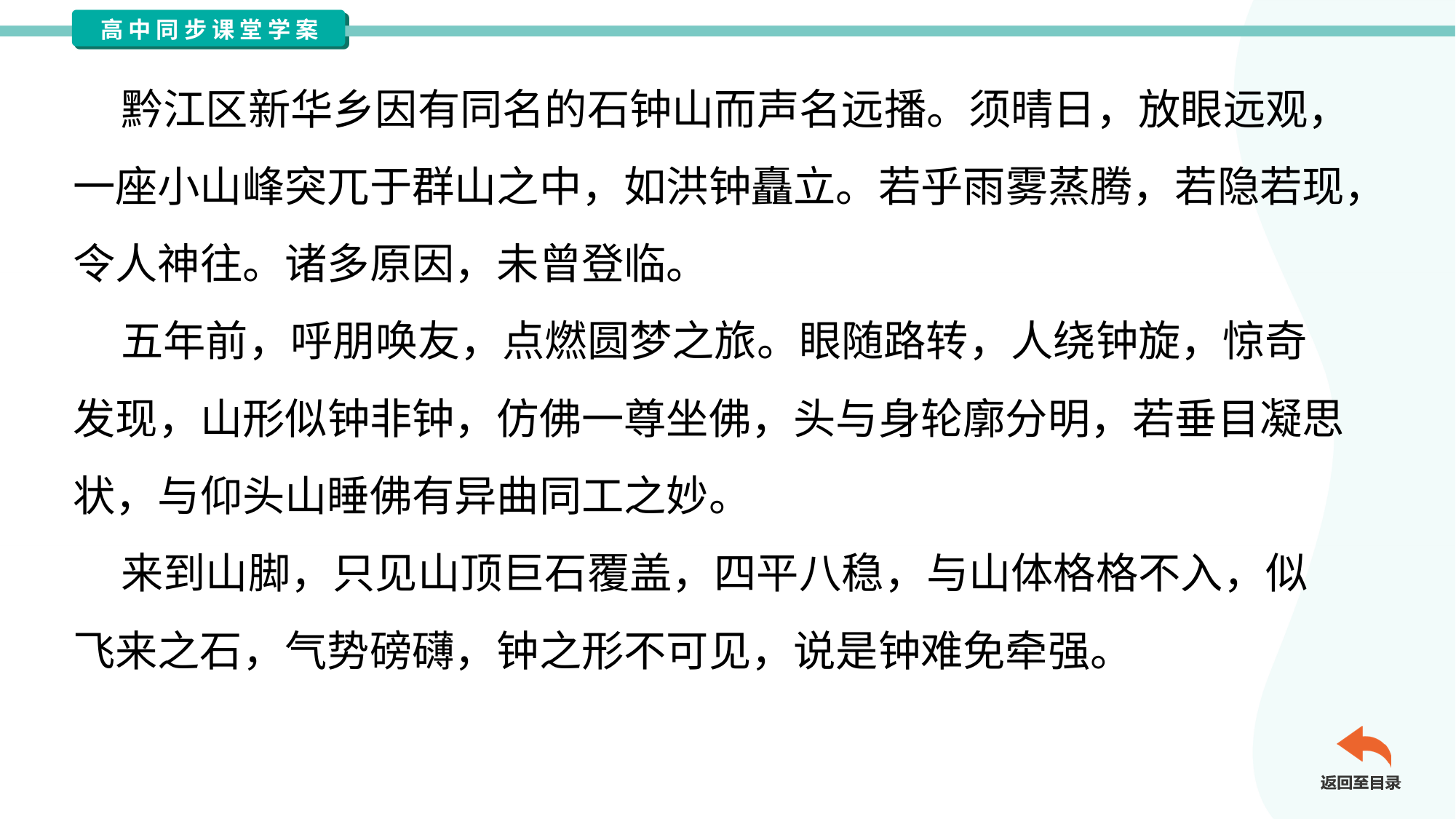

黔江区新华乡因有同名的石钟山而声名远播。须晴日，放眼远观，
一座小山峰突兀于群山之中，如洪钟矗立。若乎雨雾蒸腾，若隐若现，
令人神往。诸多原因，未曾登临。
    五年前，呼朋唤友，点燃圆梦之旅。眼随路转，人绕钟旋，惊奇
发现，山形似钟非钟，仿佛一尊坐佛，头与身轮廓分明，若垂目凝思
状，与仰头山睡佛有异曲同工之妙。
    来到山脚，只见山顶巨石覆盖，四平八稳，与山体格格不入，似
飞来之石，气势磅礴，钟之形不可见，说是钟难免牵强。